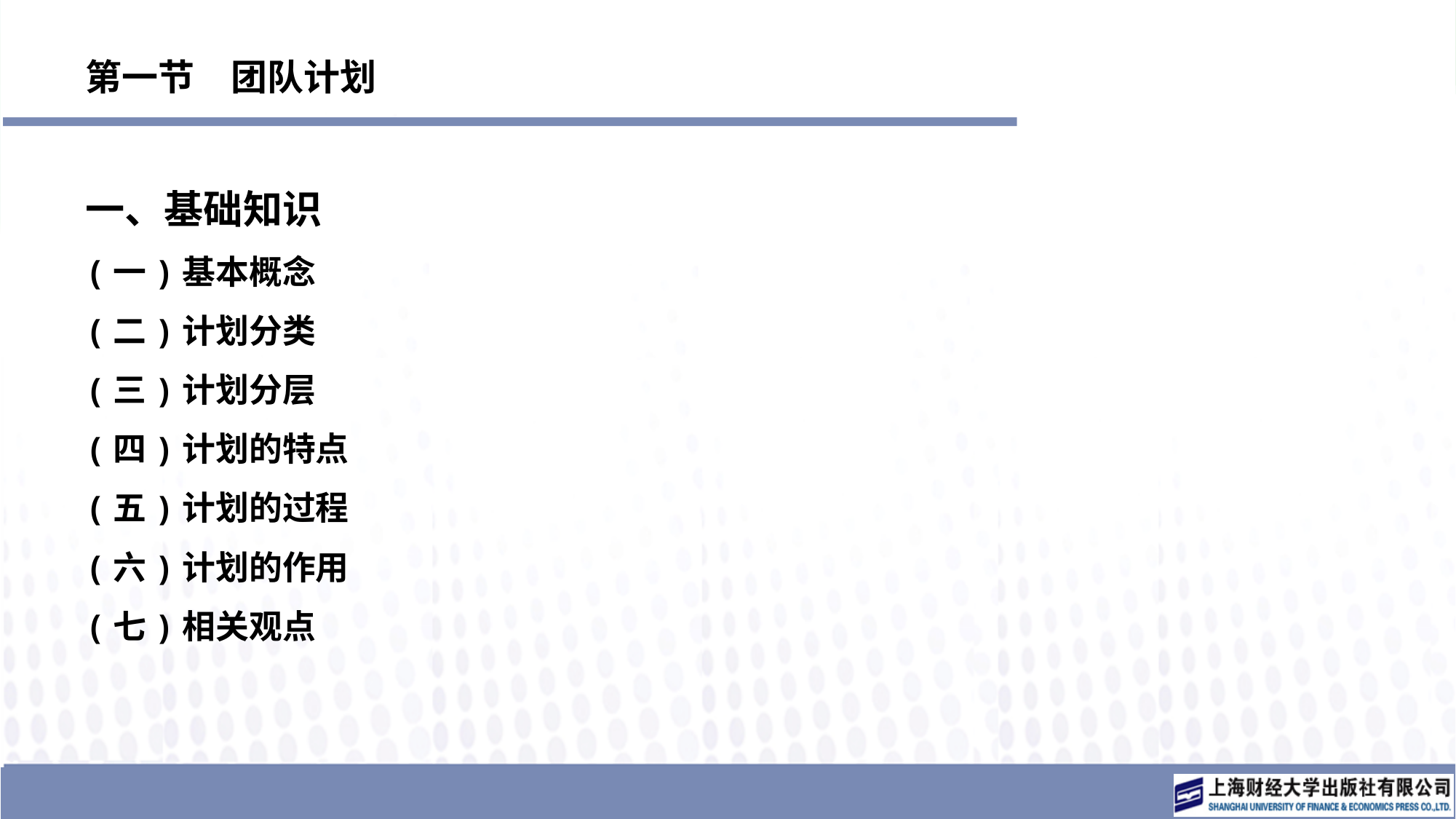

# 第一节　团队计划
一、基础知识
(一)基本概念
(二)计划分类
(三)计划分层
(四)计划的特点
(五)计划的过程
(六)计划的作用
(七)相关观点